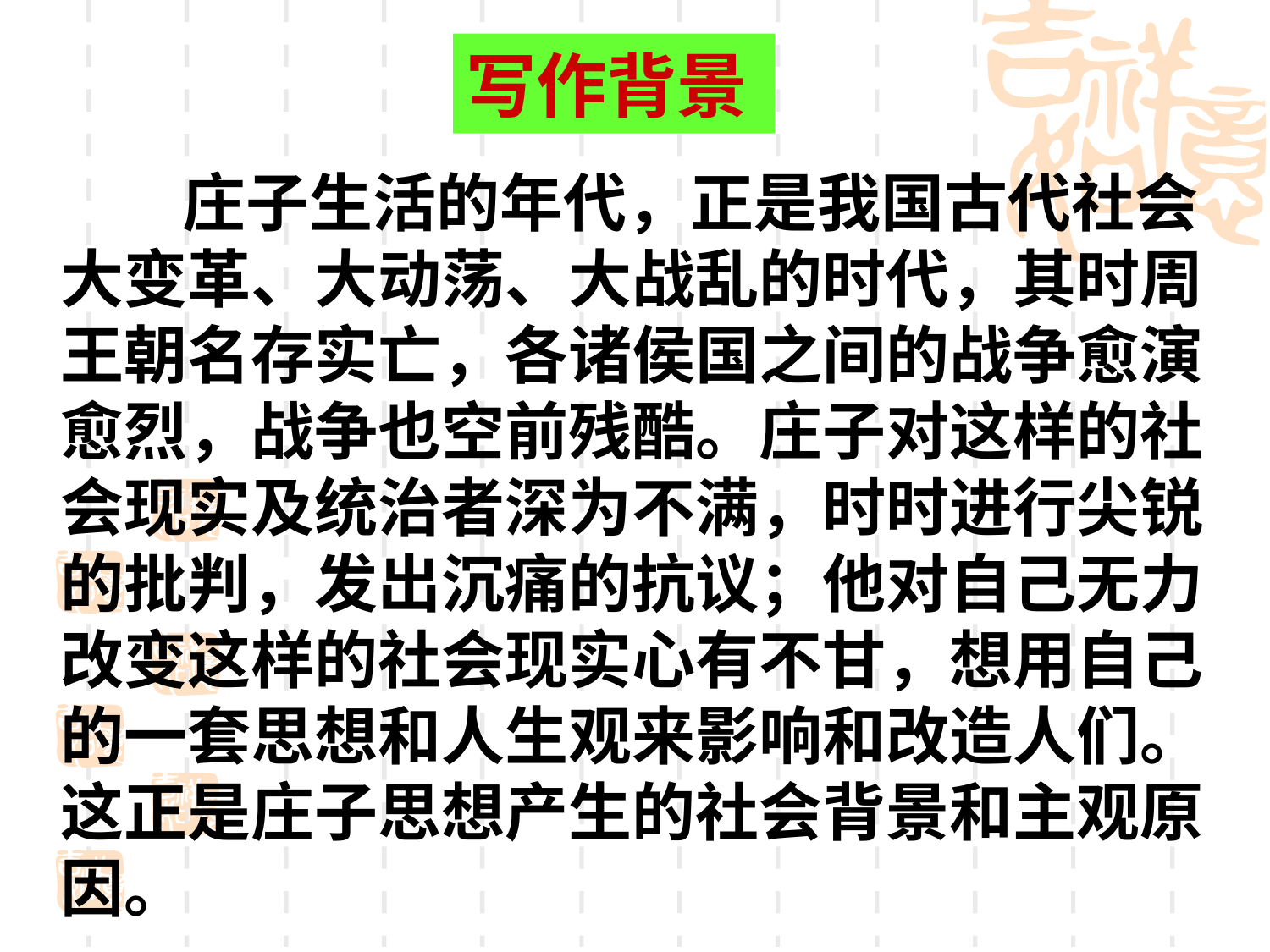

# 写作背景
　　　庄子生活的年代，正是我国古代社会大变革、大动荡、大战乱的时代，其时周王朝名存实亡，各诸侯国之间的战争愈演愈烈，战争也空前残酷。庄子对这样的社会现实及统治者深为不满，时时进行尖锐的批判，发出沉痛的抗议；他对自己无力改变这样的社会现实心有不甘，想用自己的一套思想和人生观来影响和改造人们。这正是庄子思想产生的社会背景和主观原因。